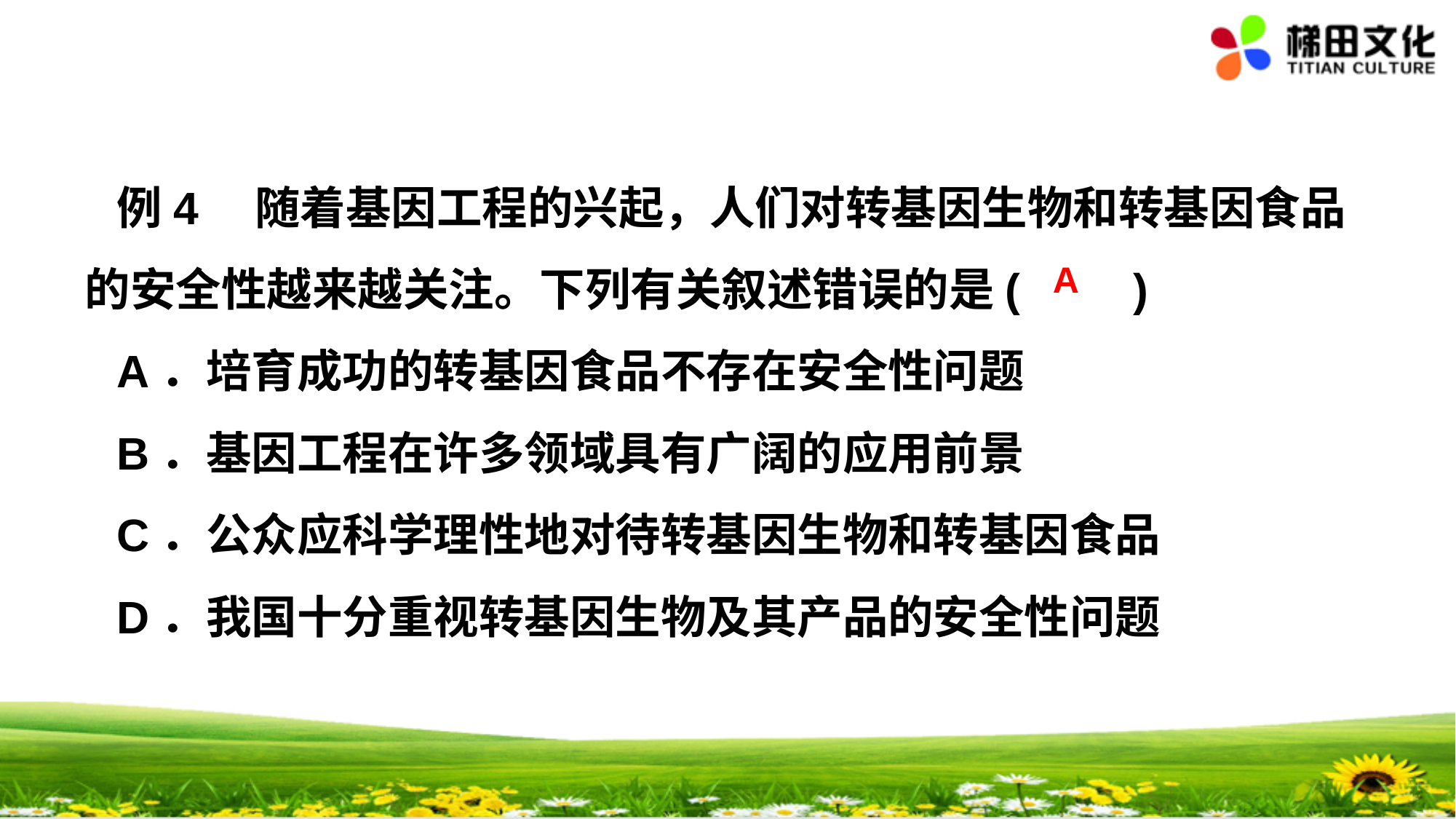

例4　随着基因工程的兴起，人们对转基因生物和转基因食品的安全性越来越关注。下列有关叙述错误的是(　　)
A．培育成功的转基因食品不存在安全性问题
B．基因工程在许多领域具有广阔的应用前景
C．公众应科学理性地对待转基因生物和转基因食品
D．我国十分重视转基因生物及其产品的安全性问题
A